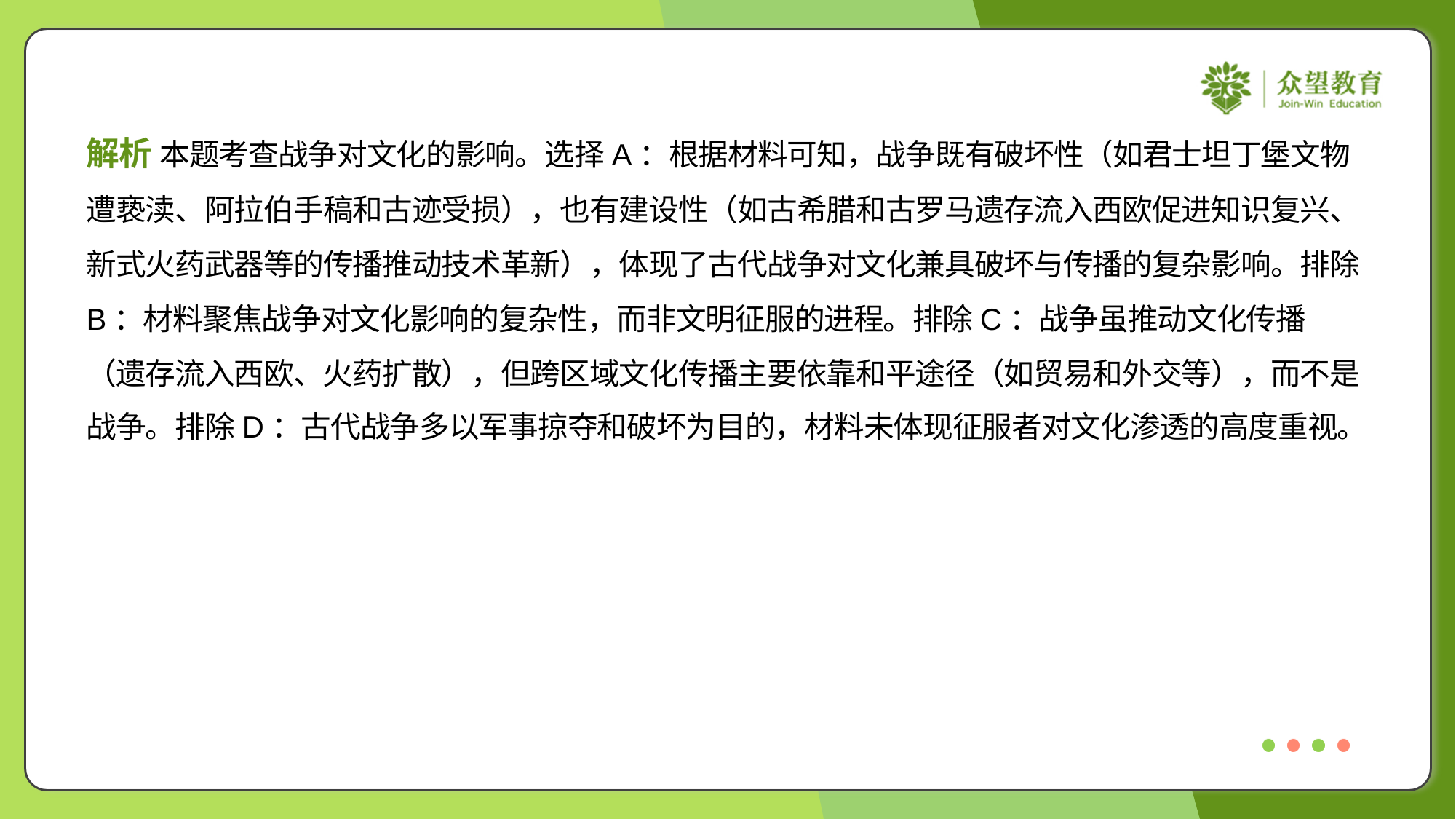

解析 本题考查战争对文化的影响。选择A：根据材料可知，战争既有破坏性（如君士坦丁堡文物
遭亵渎、阿拉伯手稿和古迹受损），也有建设性（如古希腊和古罗马遗存流入西欧促进知识复兴、
新式火药武器等的传播推动技术革新），体现了古代战争对文化兼具破坏与传播的复杂影响。排除
B：材料聚焦战争对文化影响的复杂性，而非文明征服的进程。排除C：战争虽推动文化传播
（遗存流入西欧、火药扩散），但跨区域文化传播主要依靠和平途径（如贸易和外交等），而不是
战争。排除D：古代战争多以军事掠夺和破坏为目的，材料未体现征服者对文化渗透的高度重视。